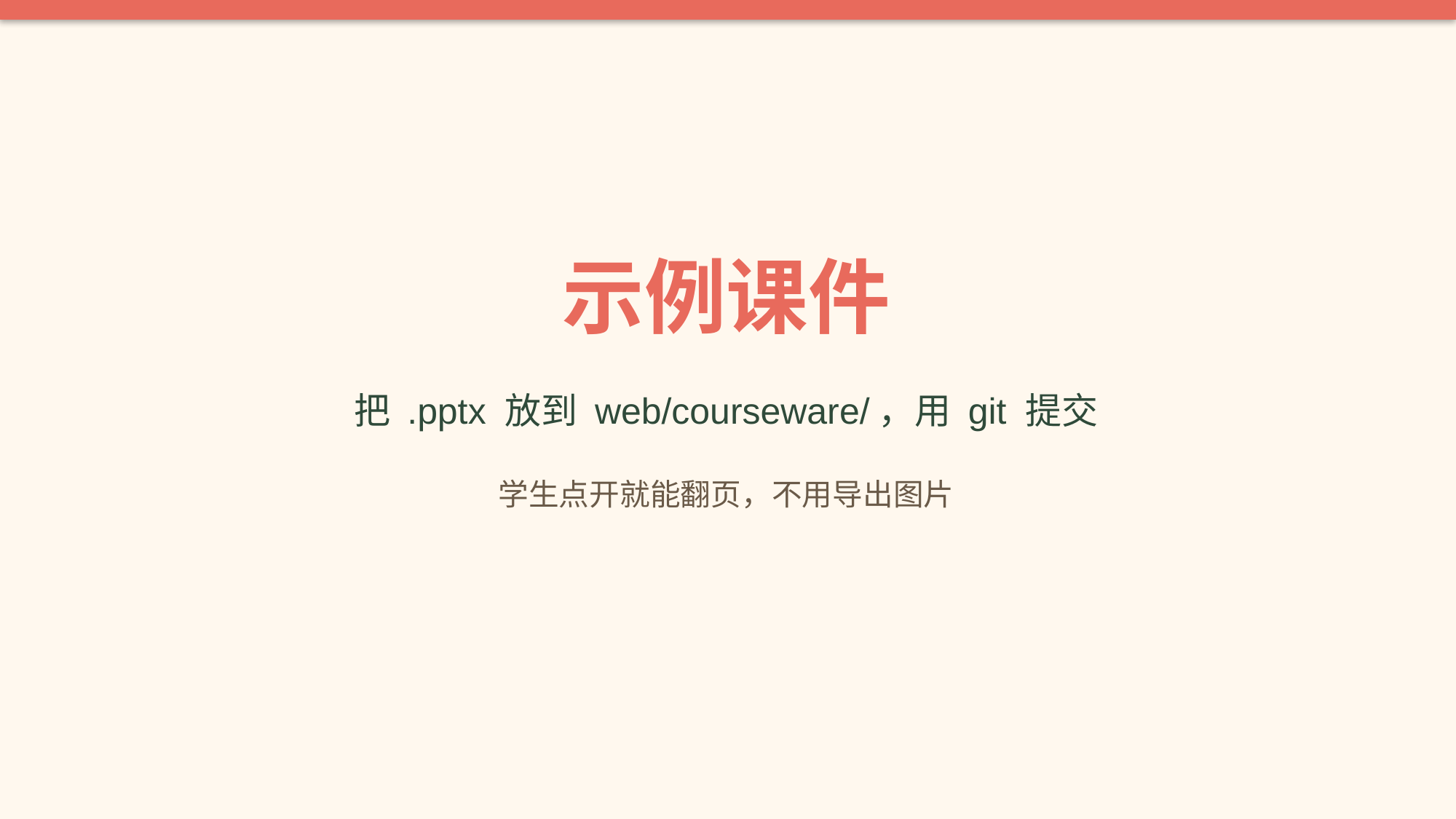

示例课件
把 .pptx 放到 web/courseware/，用 git 提交
学生点开就能翻页，不用导出图片